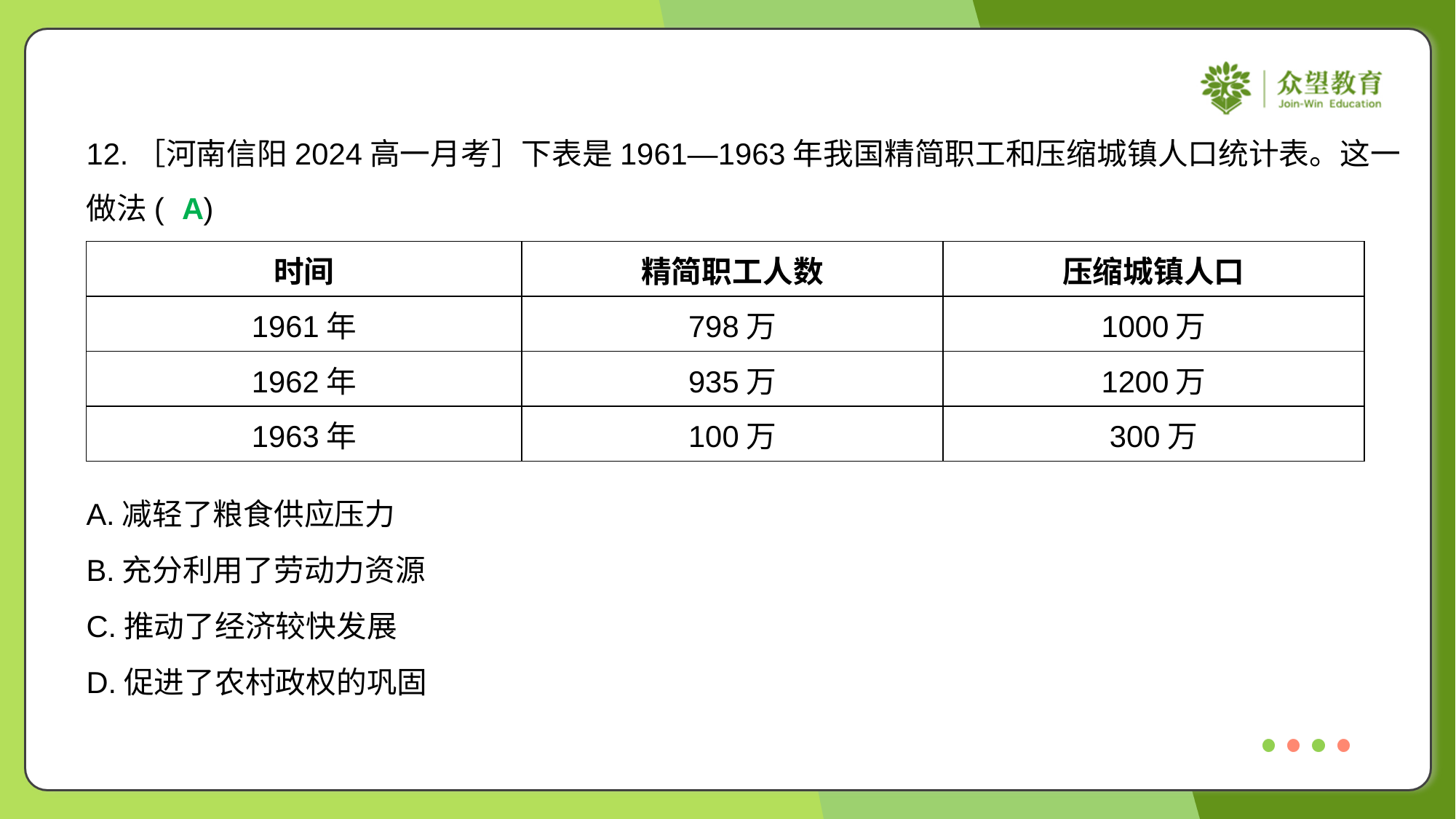

12.［河南信阳2024高一月考］下表是1961—1963年我国精简职工和压缩城镇人口统计表。这一
做法(     )
A
| 时间 | 精简职工人数 | 压缩城镇人口 |
| --- | --- | --- |
| 1961年 | 798万 | 1000万 |
| 1962年 | 935万 | 1200万 |
| 1963年 | 100万 | 300万 |
A.减轻了粮食供应压力
B.充分利用了劳动力资源
C.推动了经济较快发展
D.促进了农村政权的巩固